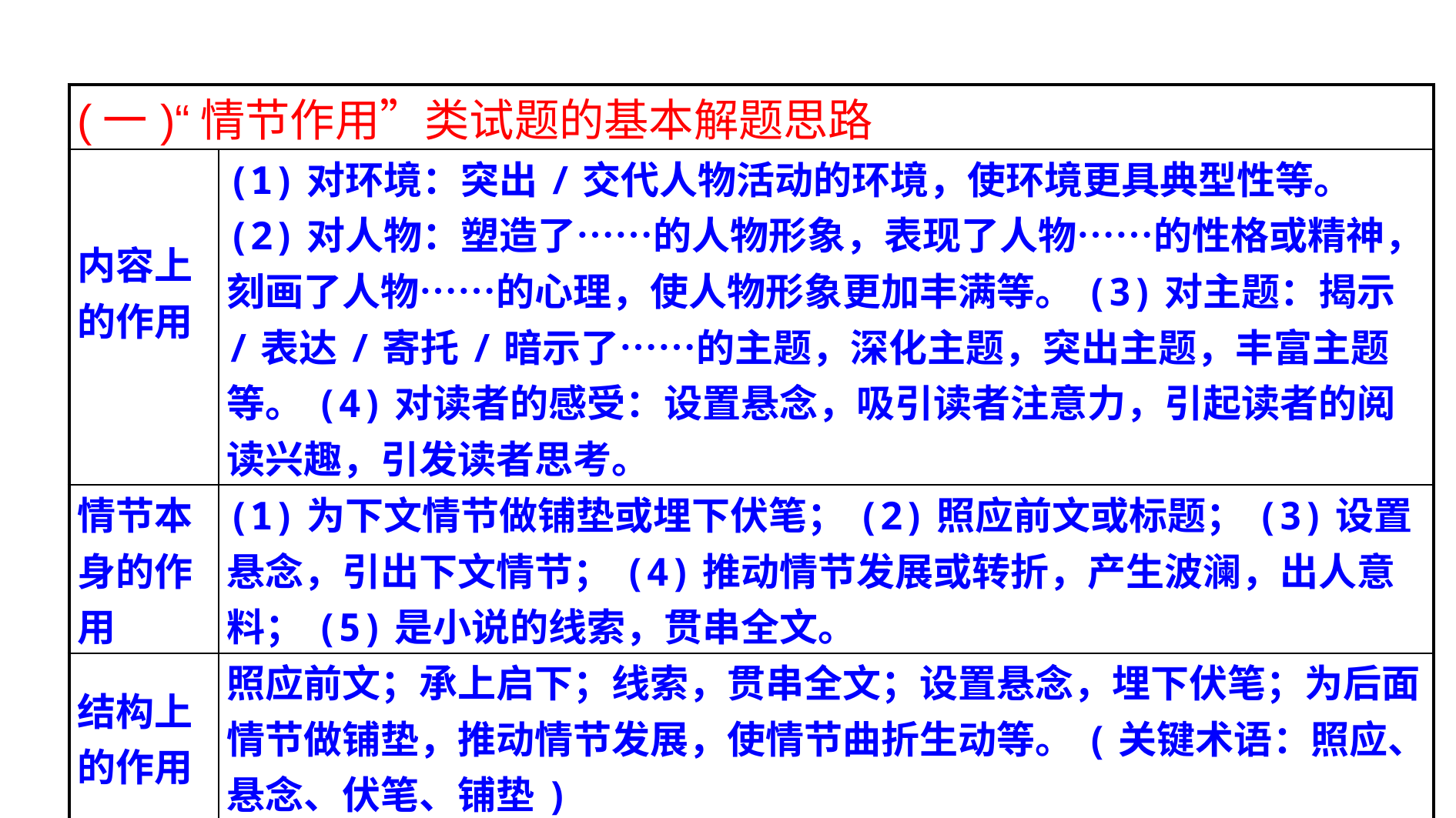

| (一)“情节作用”类试题的基本解题思路 |  |
| --- | --- |
| 内容上的作用 | (1)对环境：突出/交代人物活动的环境，使环境更具典型性等。(2)对人物：塑造了……的人物形象，表现了人物……的性格或精神，刻画了人物……的心理，使人物形象更加丰满等。(3)对主题：揭示/表达/寄托/暗示了……的主题，深化主题，突出主题，丰富主题等。(4)对读者的感受：设置悬念，吸引读者注意力，引起读者的阅读兴趣，引发读者思考。 |
| 情节本身的作用 | (1)为下文情节做铺垫或埋下伏笔；(2)照应前文或标题；(3)设置悬念，引出下文情节；(4)推动情节发展或转折，产生波澜，出人意料；(5)是小说的线索，贯串全文。 |
| 结构上的作用 | 照应前文；承上启下；线索，贯串全文；设置悬念，埋下伏笔；为后面情节做铺垫，推动情节发展，使情节曲折生动等。(关键术语：照应、悬念、伏笔、铺垫) |
| 答题基本格式 | 内容上，××情节写了……，突出了……，表现了……。结构上，××情节(事物)在文中有……作用。 |